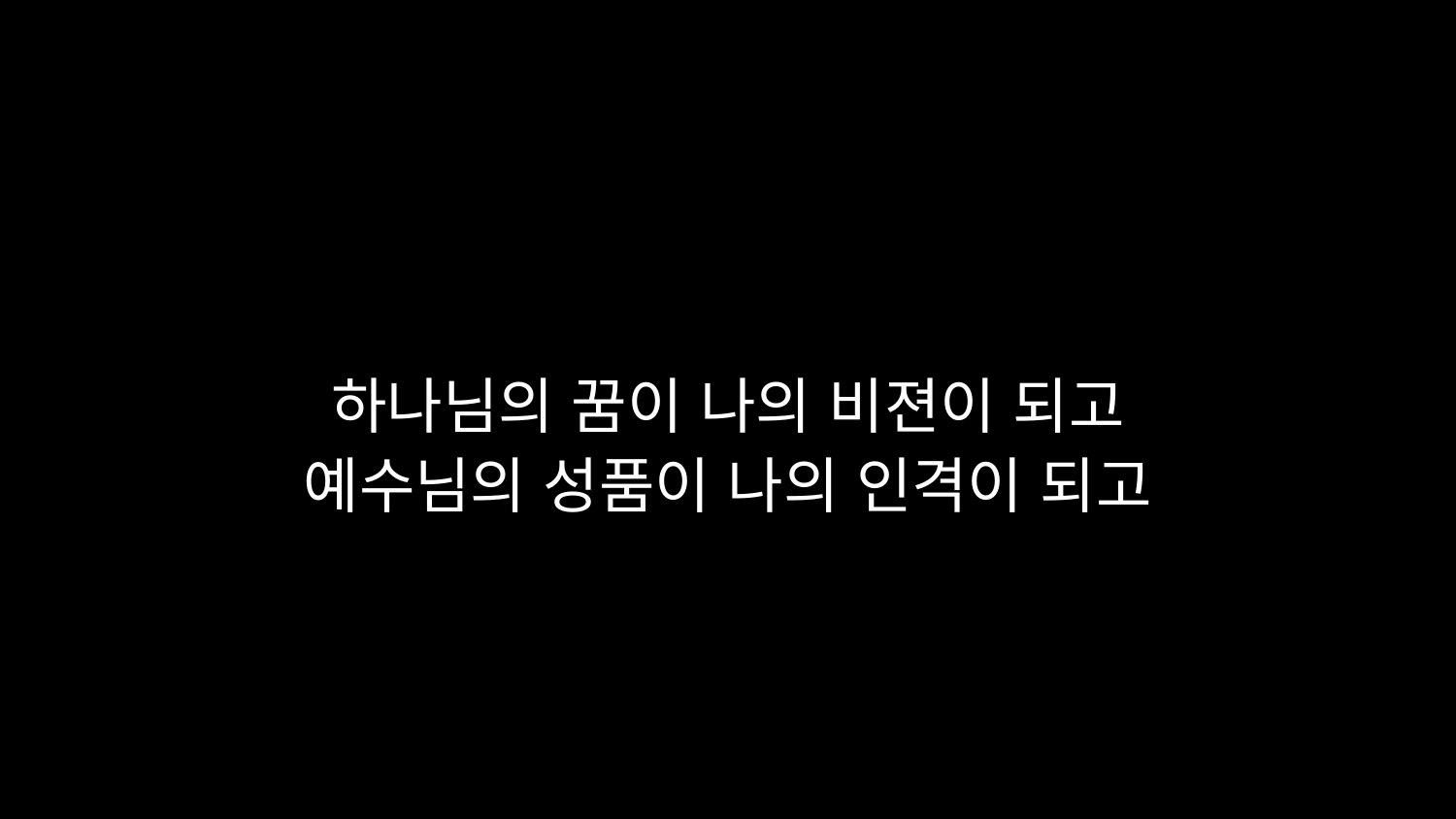

# 하나님의 꿈이 나의 비젼이 되고 예수님의 성품이 나의 인격이 되고